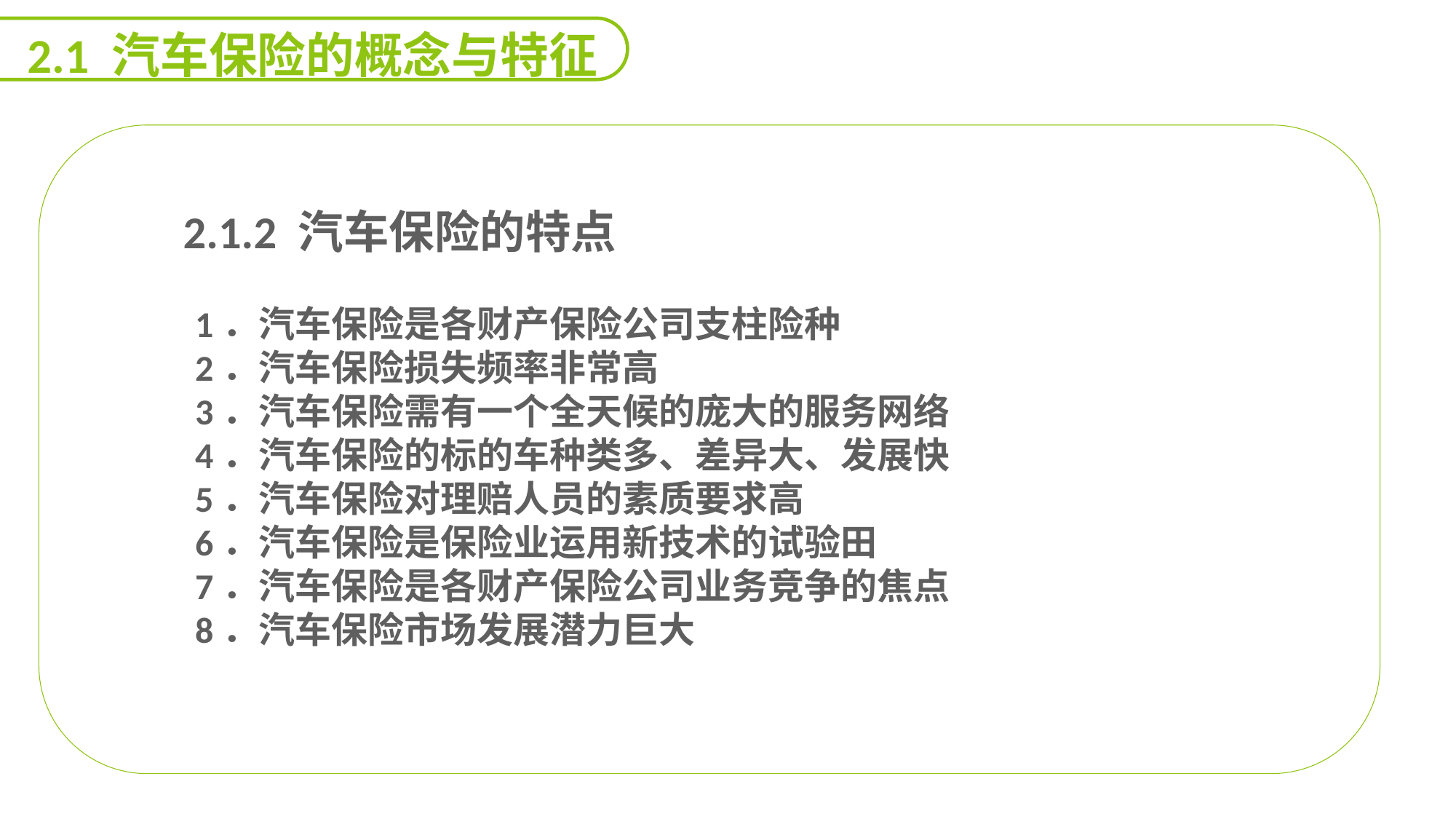

2.1 汽车保险的概念与特征

 2.1.2 汽车保险的特点

1．汽车保险是各财产保险公司支柱险种
2．汽车保险损失频率非常高
3．汽车保险需有一个全天候的庞大的服务网络
4．汽车保险的标的车种类多、差异大、发展快
5．汽车保险对理赔人员的素质要求高
6．汽车保险是保险业运用新技术的试验田
7．汽车保险是各财产保险公司业务竞争的焦点
8．汽车保险市场发展潜力巨大

能力
目标
延迟符